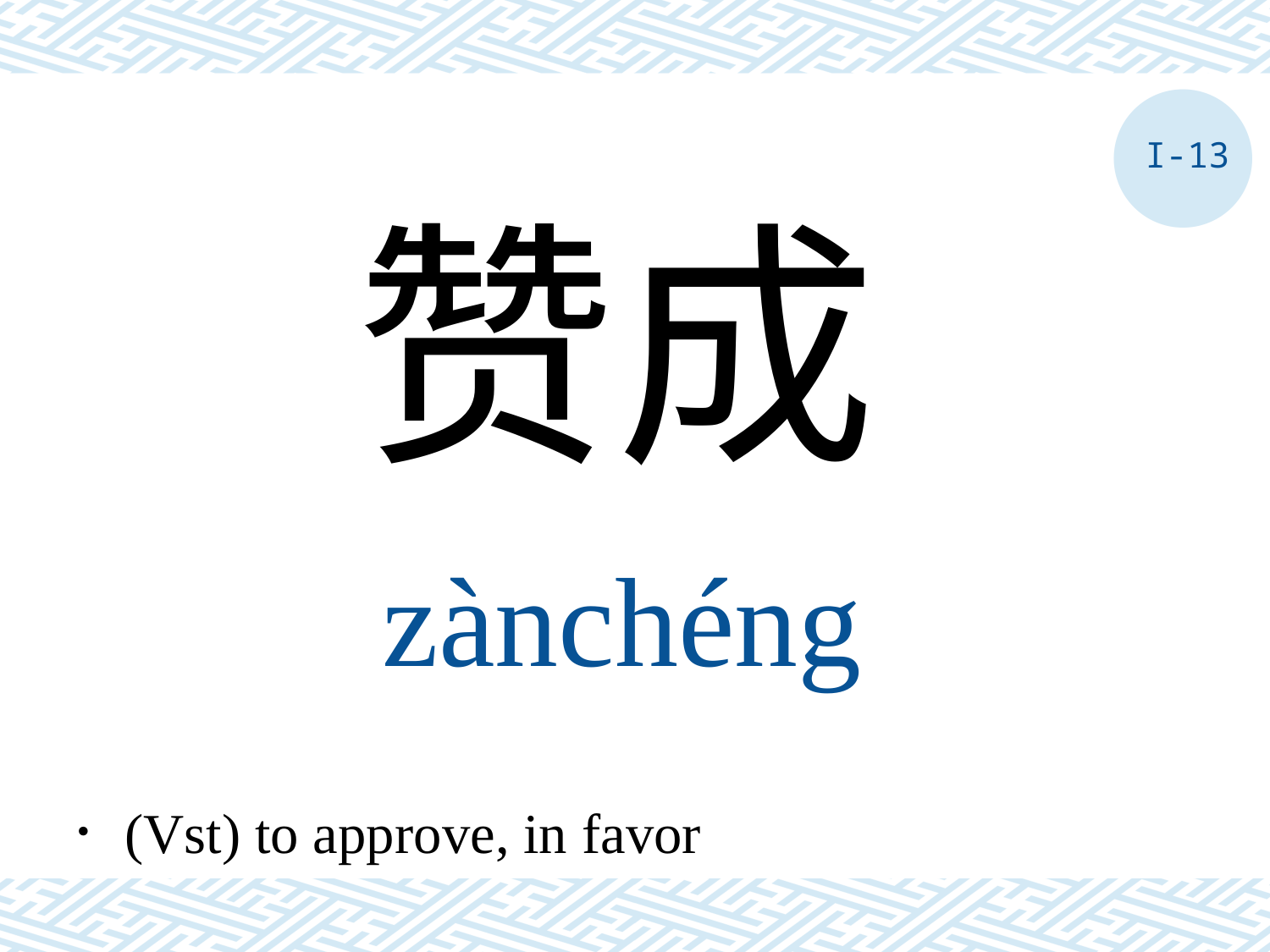

I-13

赞成
zànchéng
．(Vst) to approve, in favor